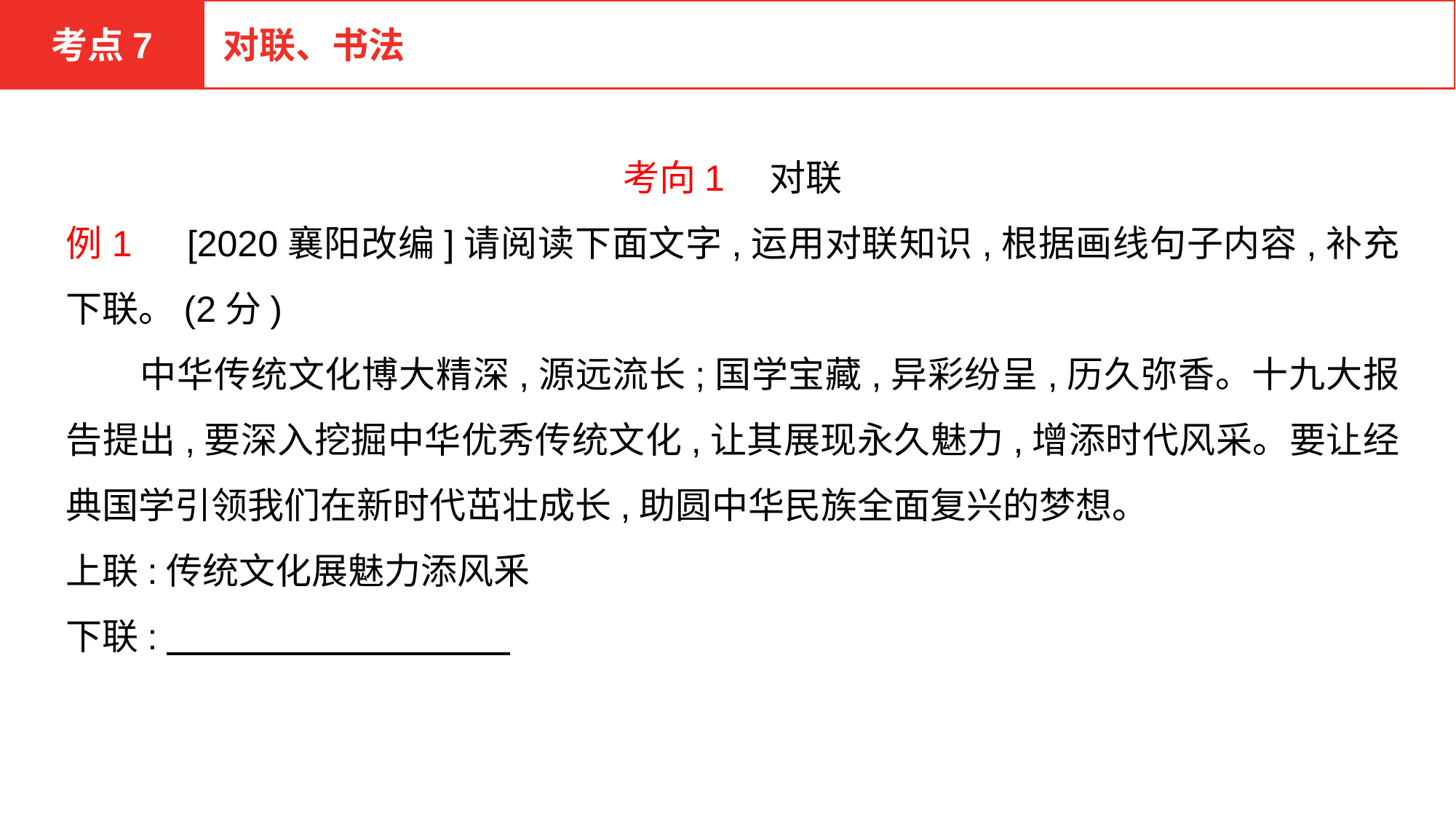

考点7
对联、书法
考向1　对联
例1　[2020襄阳改编]请阅读下面文字,运用对联知识,根据画线句子内容,补充下联。(2分)
　　中华传统文化博大精深,源远流长;国学宝藏,异彩纷呈,历久弥香。十九大报告提出,要深入挖掘中华优秀传统文化,让其展现永久魅力,增添时代风采。要让经典国学引领我们在新时代茁壮成长,助圆中华民族全面复兴的梦想。
上联:传统文化展魅力添风釆
下联: